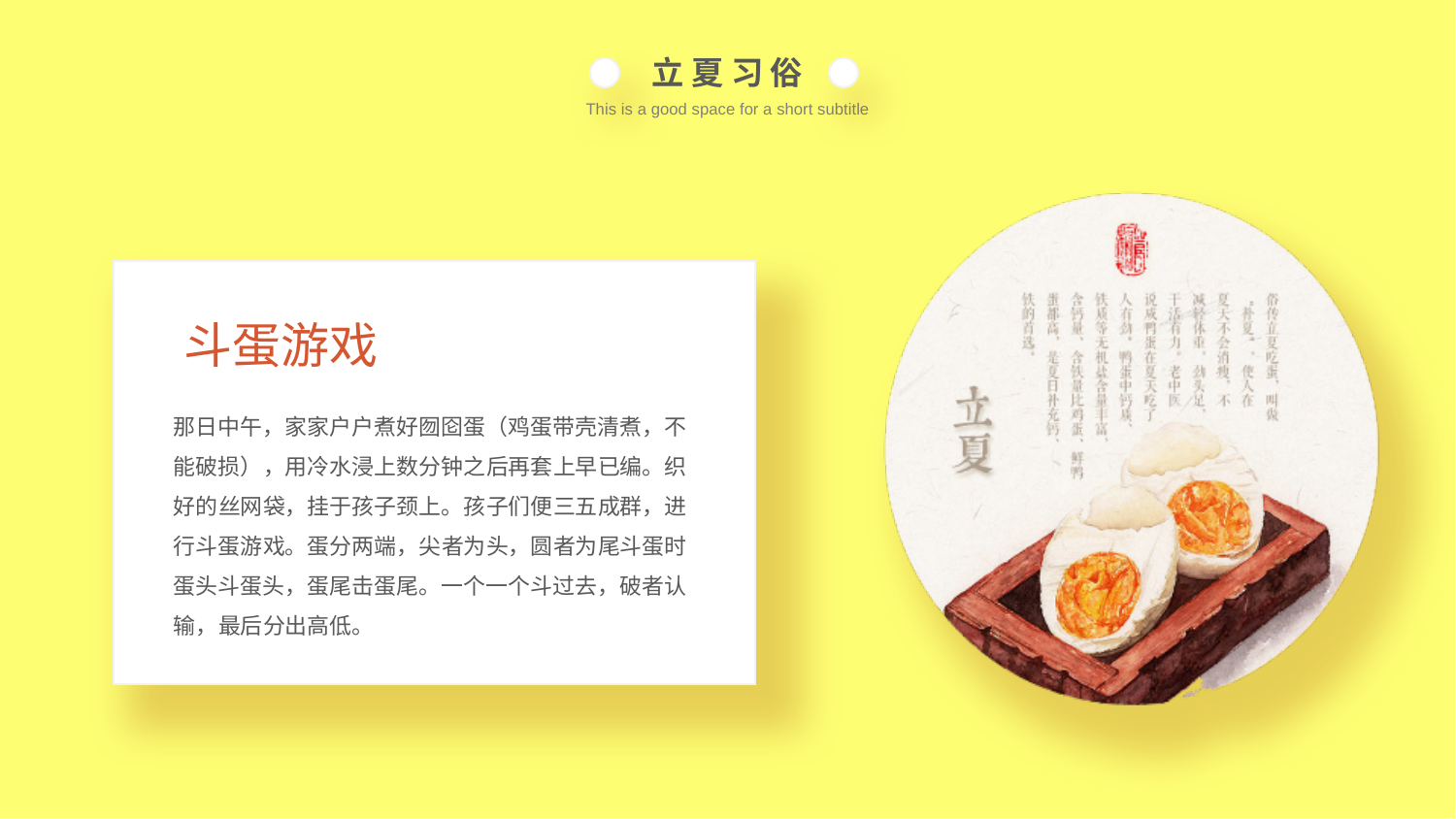

立 夏 习 俗

This is a good space for a short subtitle

斗蛋游戏
那日中午，家家户户煮好囫囵蛋（鸡蛋带壳清煮，不能破损），用冷水浸上数分钟之后再套上早已编。织好的丝网袋，挂于孩子颈上。孩子们便三五成群，进行斗蛋游戏。蛋分两端，尖者为头，圆者为尾斗蛋时蛋头斗蛋头，蛋尾击蛋尾。一个一个斗过去，破者认输，最后分出高低。